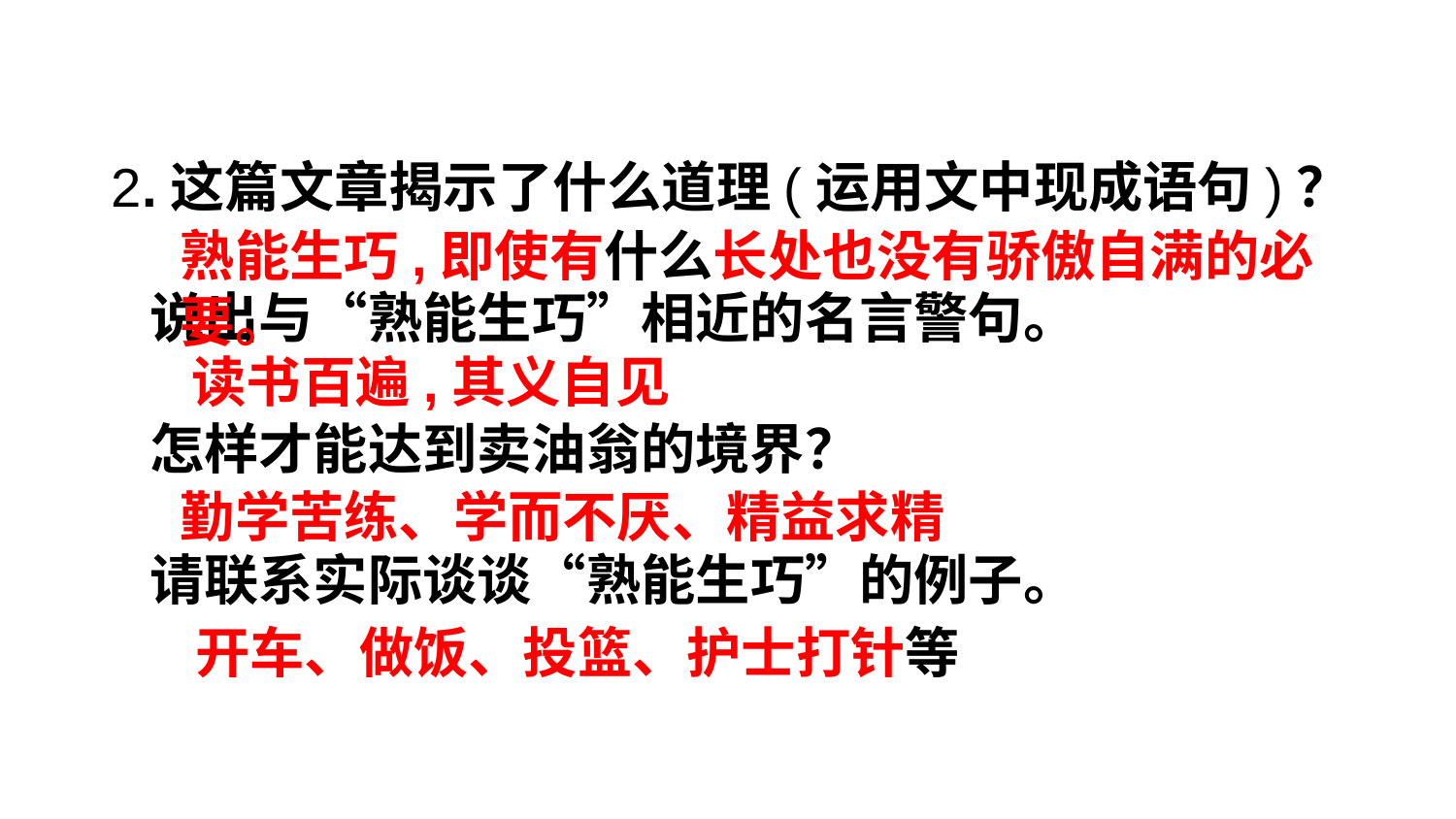

2.这篇文章揭示了什么道理(运用文中现成语句)？

  说出与“熟能生巧”相近的名言警句。

  怎样才能达到卖油翁的境界？

  请联系实际谈谈“熟能生巧”的例子。
熟能生巧,即使有什么长处也没有骄傲自满的必要。
读书百遍,其义自见
勤学苦练、学而不厌、精益求精
 开车、做饭、投篮、护士打针等